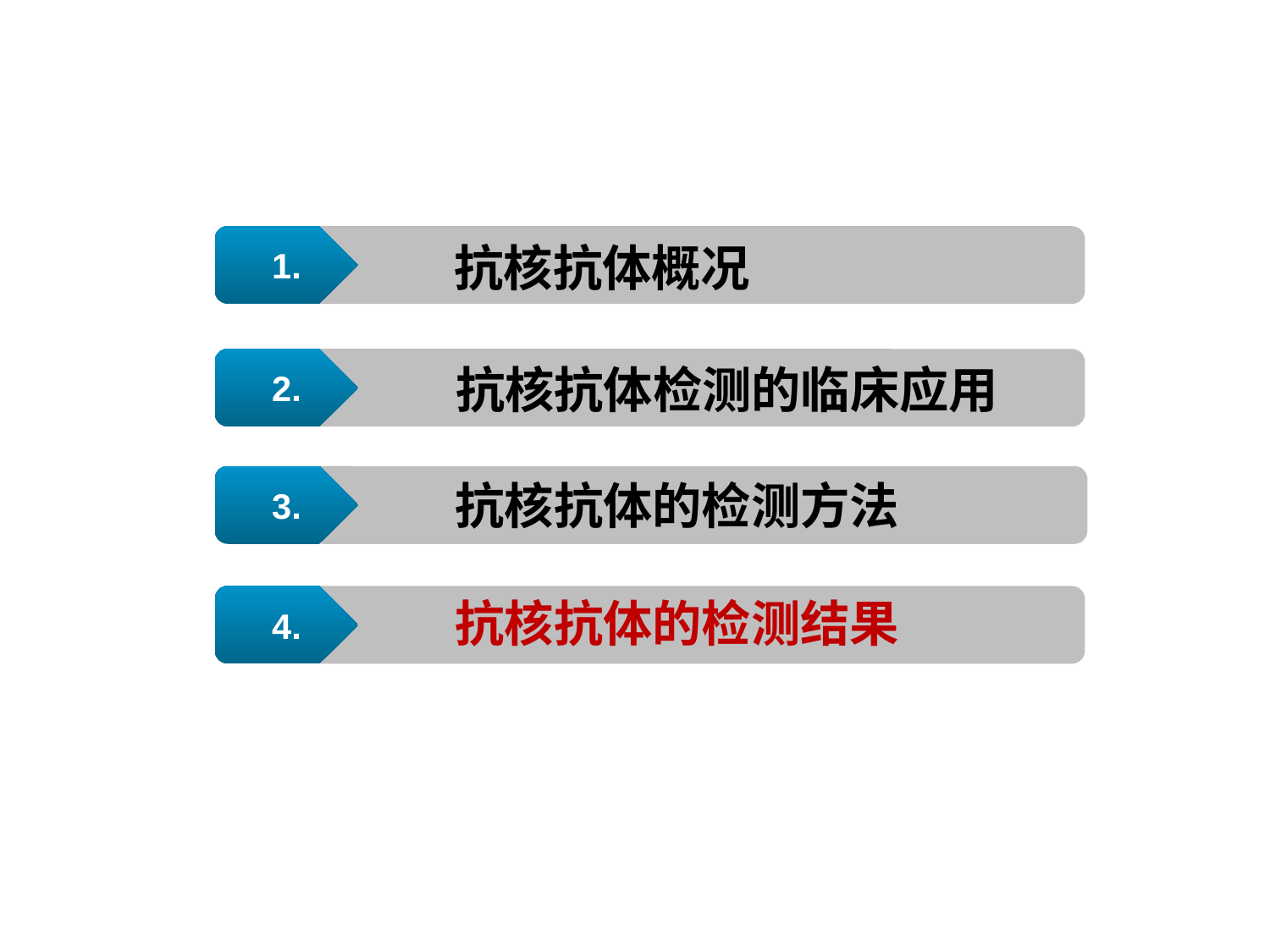

1.

抗核抗体概况
2.

抗核抗体检测的临床应用
3.

抗核抗体的检测方法
4.

抗核抗体的检测结果